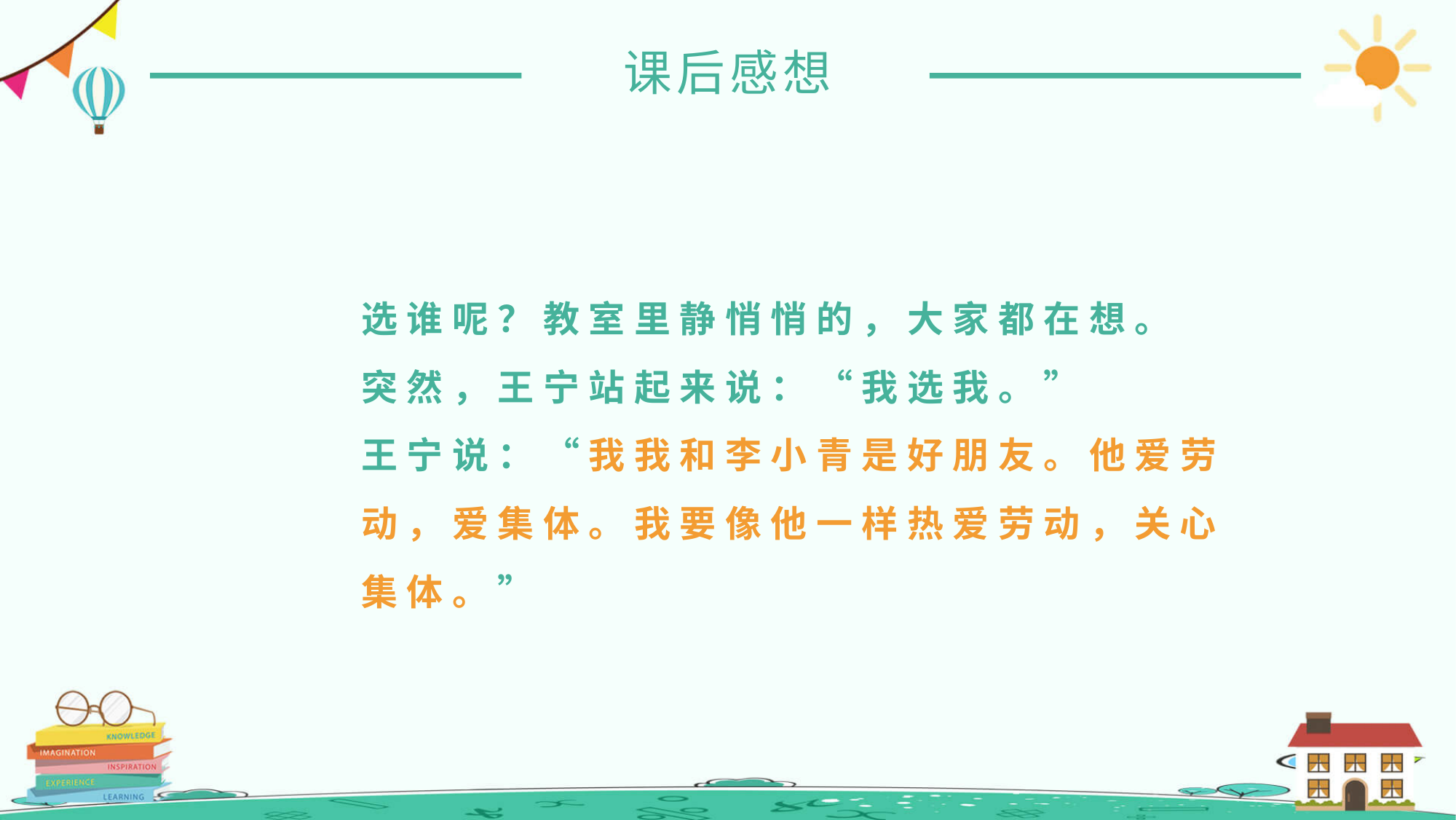

课后感想

选谁呢？教室里静悄悄的，大家都在想。
突然，王宁站起来说：“我选我。”
王宁说：“我我和李小青是好朋友。他爱劳动，爱集体。我要像他一样热爱劳动，关心集体。”